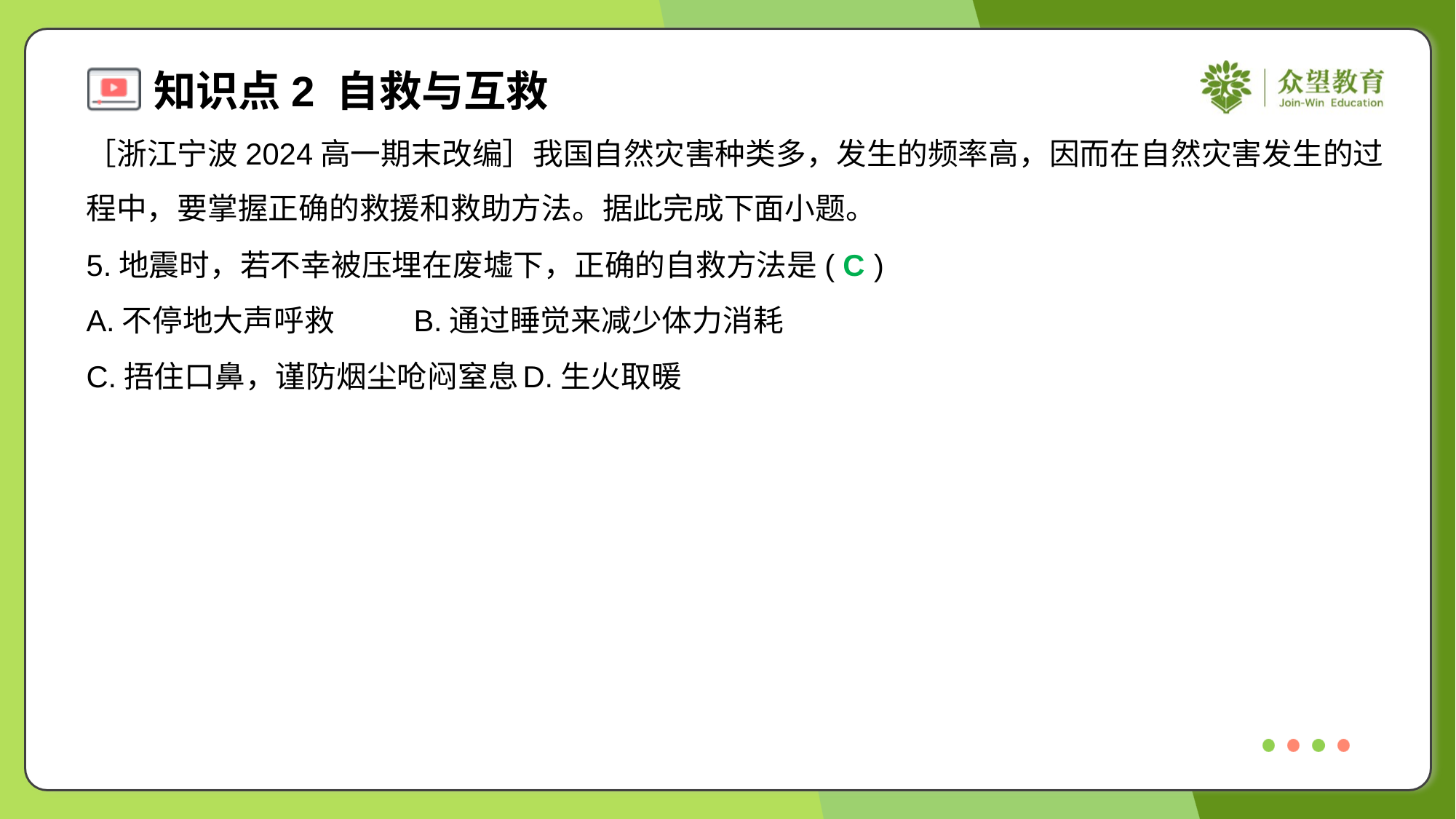

［浙江宁波2024高一期末改编］我国自然灾害种类多，发生的频率高，因而在自然灾害发生的过
程中，要掌握正确的救援和救助方法。据此完成下面小题。
5.地震时，若不幸被压埋在废墟下，正确的自救方法是(     )
C
A.不停地大声呼救	B.通过睡觉来减少体力消耗
C.捂住口鼻，谨防烟尘呛闷窒息	D.生火取暖